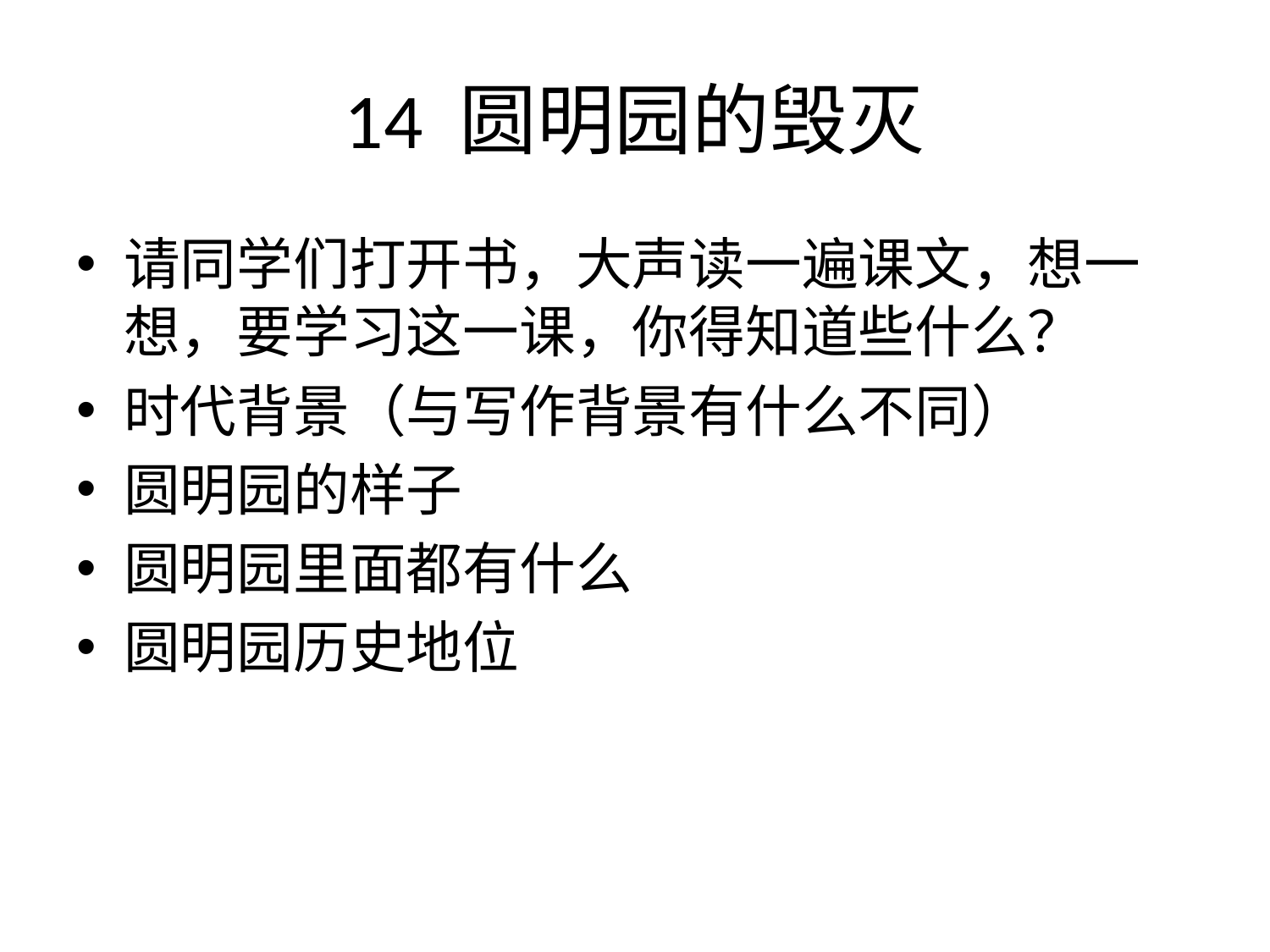

# 14 圆明园的毁灭
请同学们打开书，大声读一遍课文，想一想，要学习这一课，你得知道些什么？
时代背景（与写作背景有什么不同）
圆明园的样子
圆明园里面都有什么
圆明园历史地位